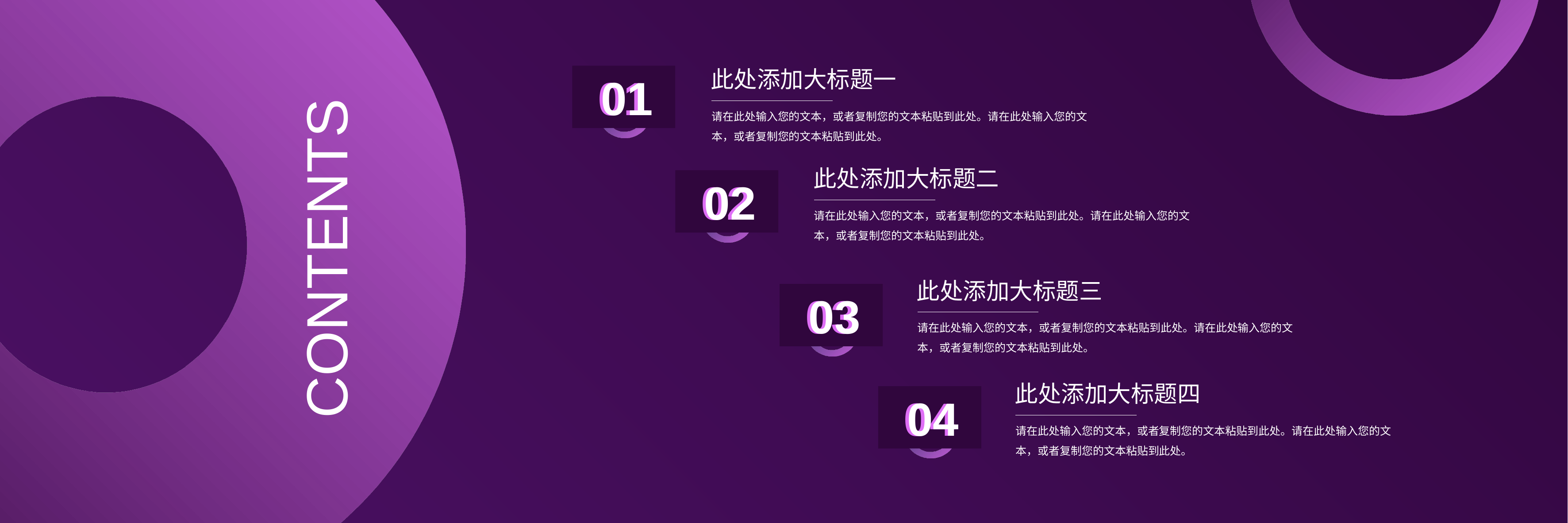

此处添加大标题一
请在此处输入您的文本，或者复制您的文本粘贴到此处。请在此处输入您的文本，或者复制您的文本粘贴到此处。
01
01

此处添加大标题二
请在此处输入您的文本，或者复制您的文本粘贴到此处。请在此处输入您的文本，或者复制您的文本粘贴到此处。
02
02

CONTENTS
此处添加大标题三
请在此处输入您的文本，或者复制您的文本粘贴到此处。请在此处输入您的文本，或者复制您的文本粘贴到此处。
03
03

此处添加大标题四
请在此处输入您的文本，或者复制您的文本粘贴到此处。请在此处输入您的文本，或者复制您的文本粘贴到此处。
04
04